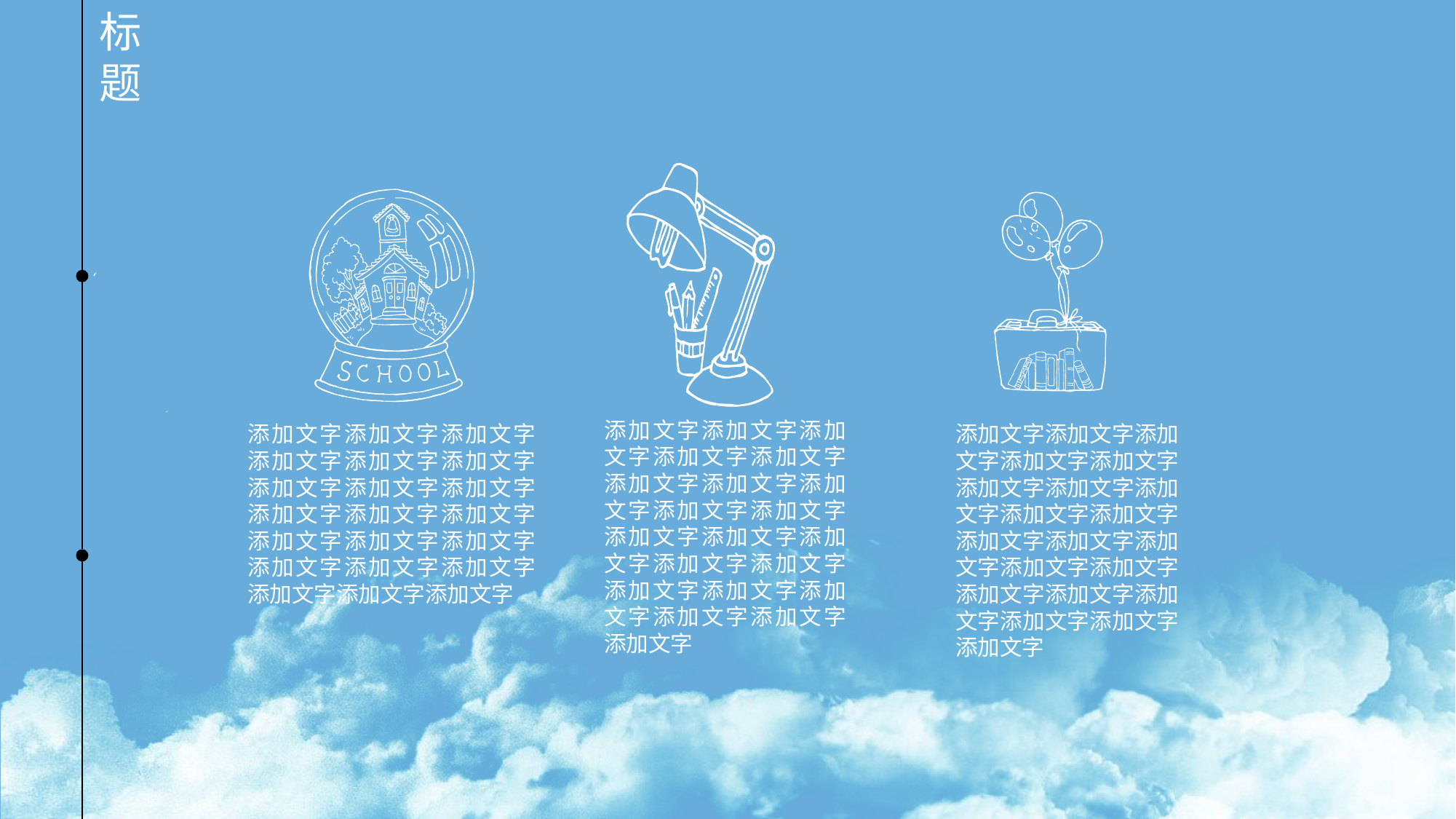

标题

在此添加标题
在此添加标题
添加文字添加文字添加文字添加文字添加文字添加文字添加文字添加文字添加文字添加文字添加文字添加文字添加文字添加文字添加文字添加文字添加文字添加文字添加文字添加文字添加文字

添加文字添加文字添加文字添加文字添加文字添加文字添加文字添加文字添加文字添加文字添加文字添加文字添加文字添加文字添加文字添加文字添加文字添加文字添加文字添加文字添加文字
添加文字添加文字添加文字添加文字添加文字添加文字添加文字添加文字添加文字添加文字添加文字添加文字添加文字添加文字添加文字添加文字添加文字添加文字添加文字添加文字添加文字